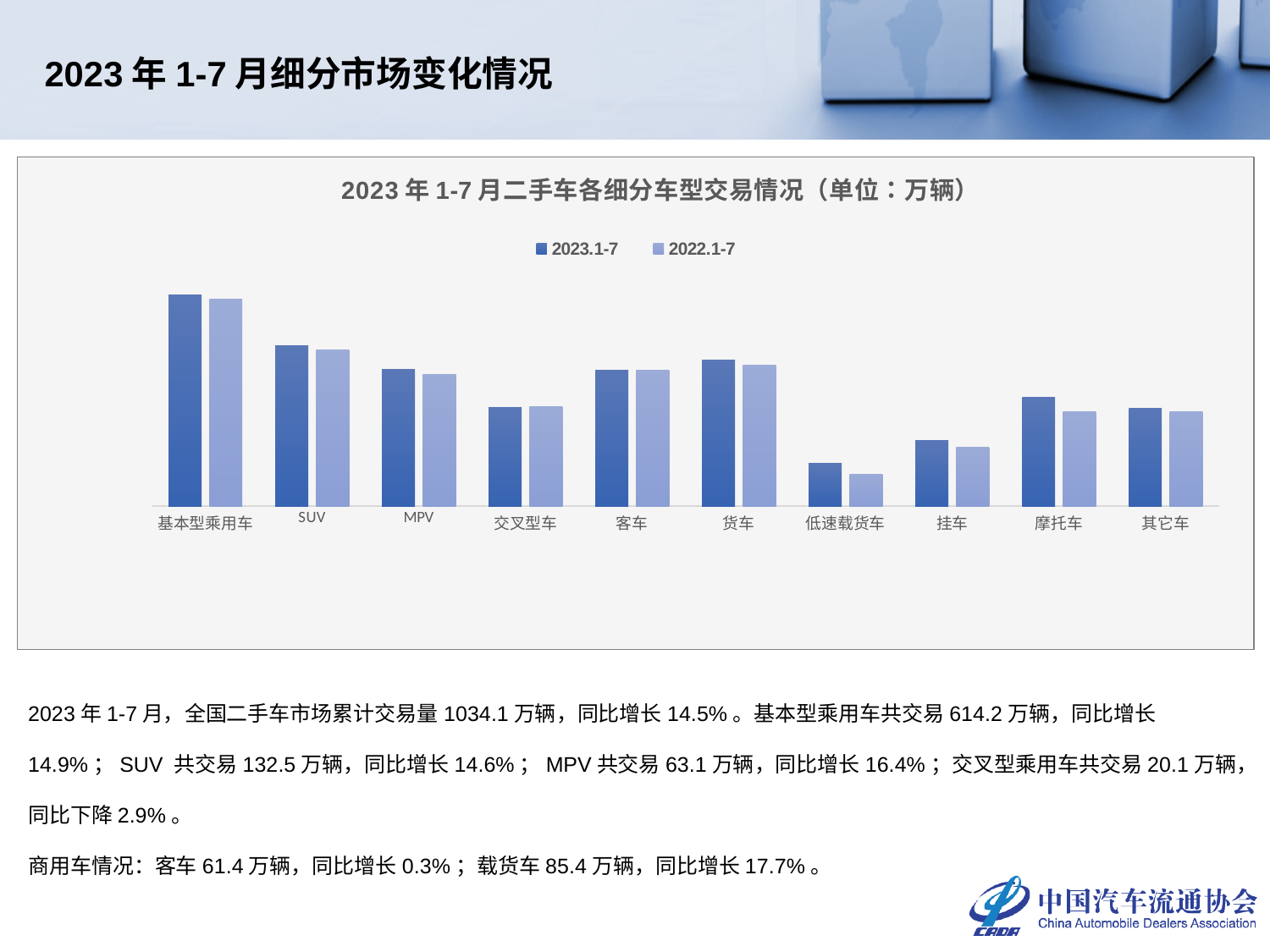

2023年1-7月细分市场变化情况

### Chart: 2023年1-7月二手车各细分车型交易情况（单位：万辆）

| Category | 2023.1-7 | 2022.1-7 |
|---|---|---|
| 基本型乘用车 | 614.1655 | 534.6167 |
| SUV | 132.5104 | 115.6684 |
| MPV | 63.0856 | 54.1998 |
| 交叉型车 | 20.0722 | 20.681 |
| 客车 | 61.4313 | 61.2663 |
| 货车 | 85.4205 | 72.6 |
| 低速载货车 | 3.6907 | 2.6457 |
| 挂车 | 7.299 | 5.9818 |
| 摩托车 | 26.99 | 17.6878 |
| 其它车 | 19.414 | 17.4945 |
2023年1-7月，全国二手车市场累计交易量1034.1万辆，同比增长14.5%。基本型乘用车共交易614.2万辆，同比增长14.9%；SUV 共交易132.5万辆，同比增长14.6%；MPV共交易63.1万辆，同比增长16.4%；交叉型乘用车共交易20.1万辆，同比下降2.9%。
商用车情况：客车61.4万辆，同比增长0.3%；载货车85.4万辆，同比增长17.7%。